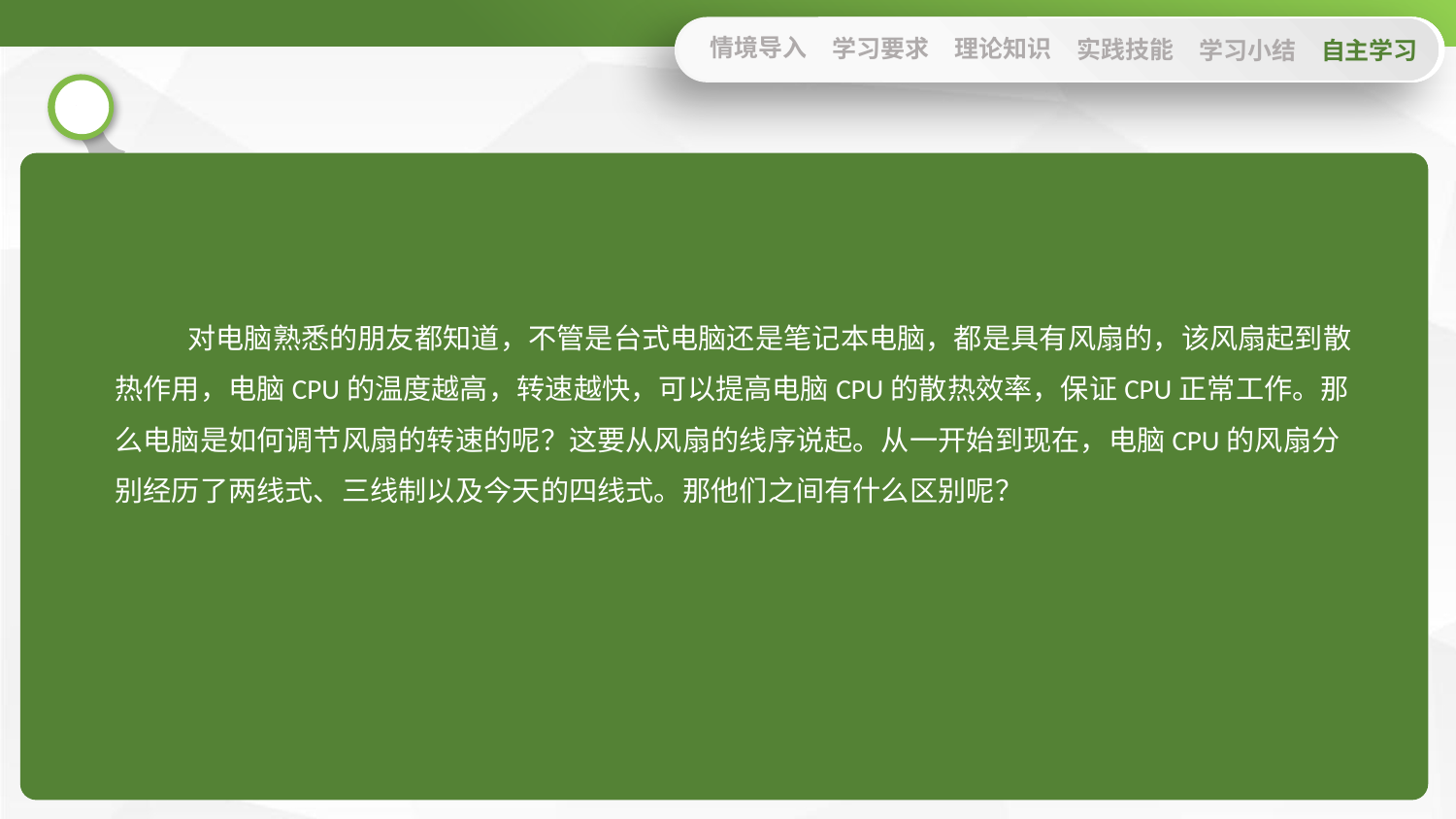

情境导入
学习要求
理论知识
实践技能
学习小结
自主学习
对电脑熟悉的朋友都知道，不管是台式电脑还是笔记本电脑，都是具有风扇的，该风扇起到散热作用，电脑CPU的温度越高，转速越快，可以提高电脑CPU的散热效率，保证CPU正常工作。那么电脑是如何调节风扇的转速的呢？这要从风扇的线序说起。从一开始到现在，电脑CPU的风扇分别经历了两线式、三线制以及今天的四线式。那他们之间有什么区别呢？